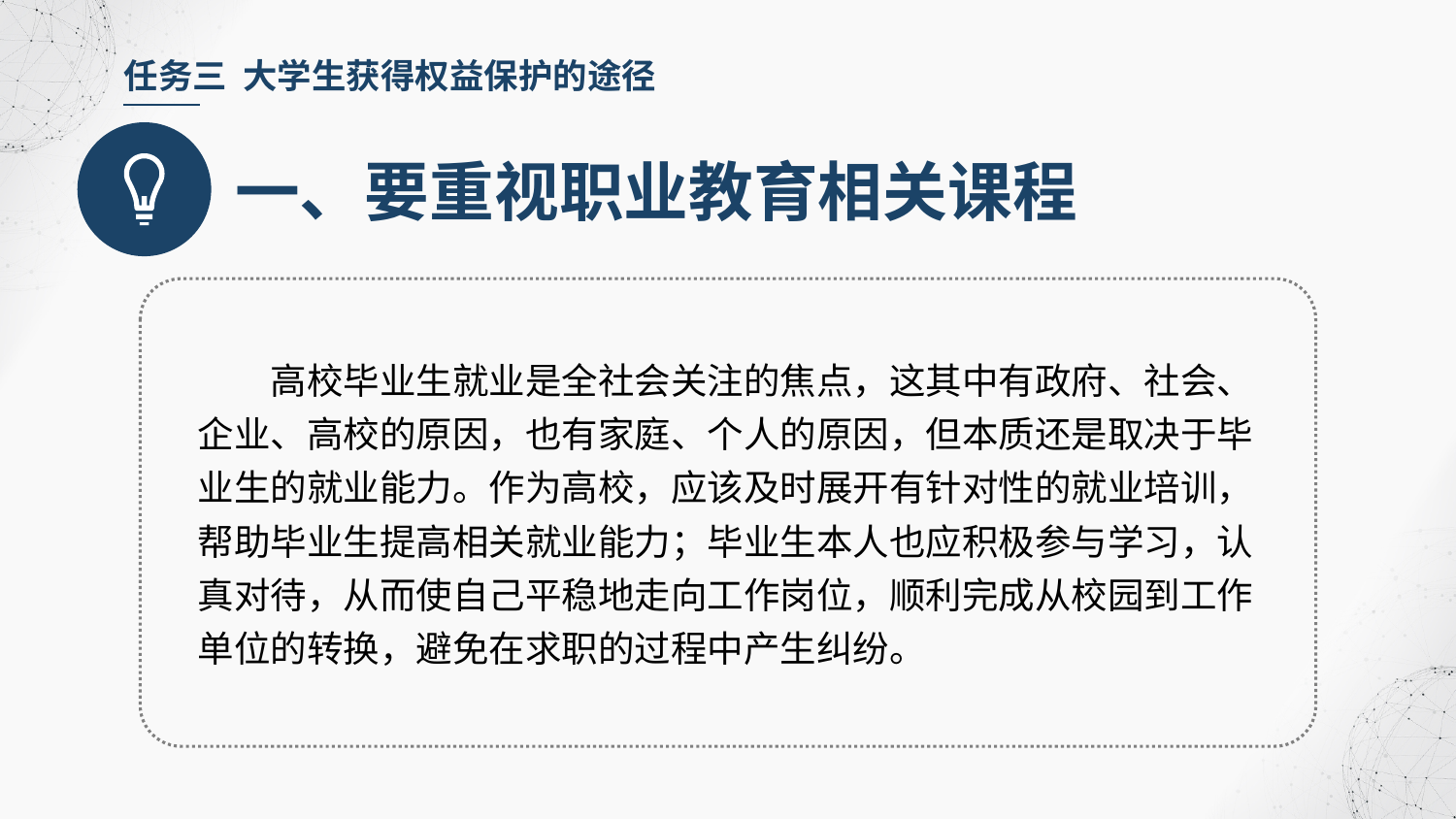

任务三  大学生获得权益保护的途径

一、要重视职业教育相关课程

高校毕业生就业是全社会关注的焦点，这其中有政府、社会、企业、高校的原因，也有家庭、个人的原因，但本质还是取决于毕业生的就业能力。作为高校，应该及时展开有针对性的就业培训，帮助毕业生提高相关就业能力；毕业生本人也应积极参与学习，认真对待，从而使自己平稳地走向工作岗位，顺利完成从校园到工作单位的转换，避免在求职的过程中产生纠纷。